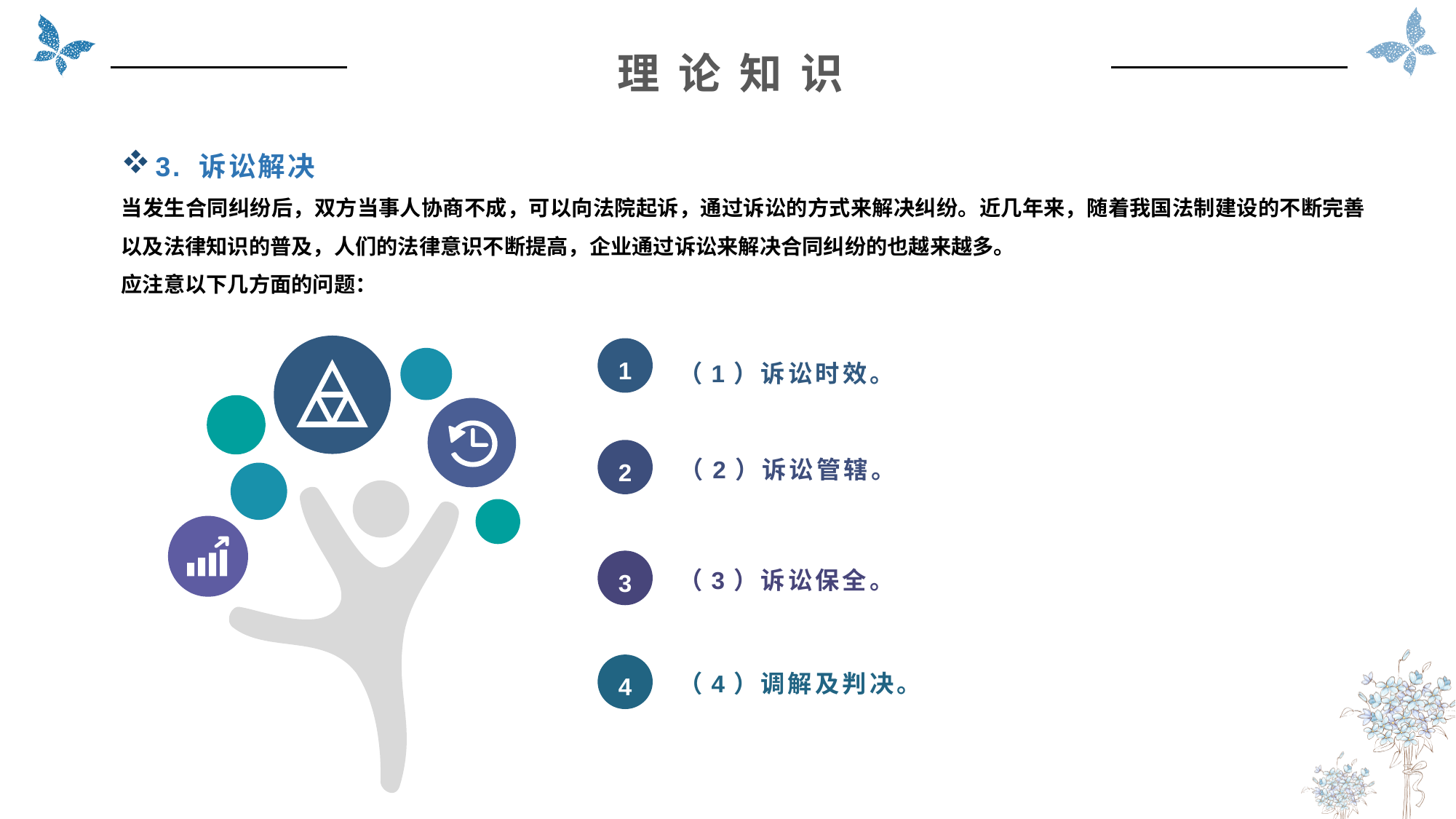

理 论 知 识
3. 诉讼解决
当发生合同纠纷后，双方当事人协商不成，可以向法院起诉，通过诉讼的方式来解决纠纷。近几年来，随着我国法制建设的不断完善以及法律知识的普及，人们的法律意识不断提高，企业通过诉讼来解决合同纠纷的也越来越多。
应注意以下几方面的问题：
（1）诉讼时效。
1

（2）诉讼管辖。
2
（3）诉讼保全。
3
（4）调解及判决。
4